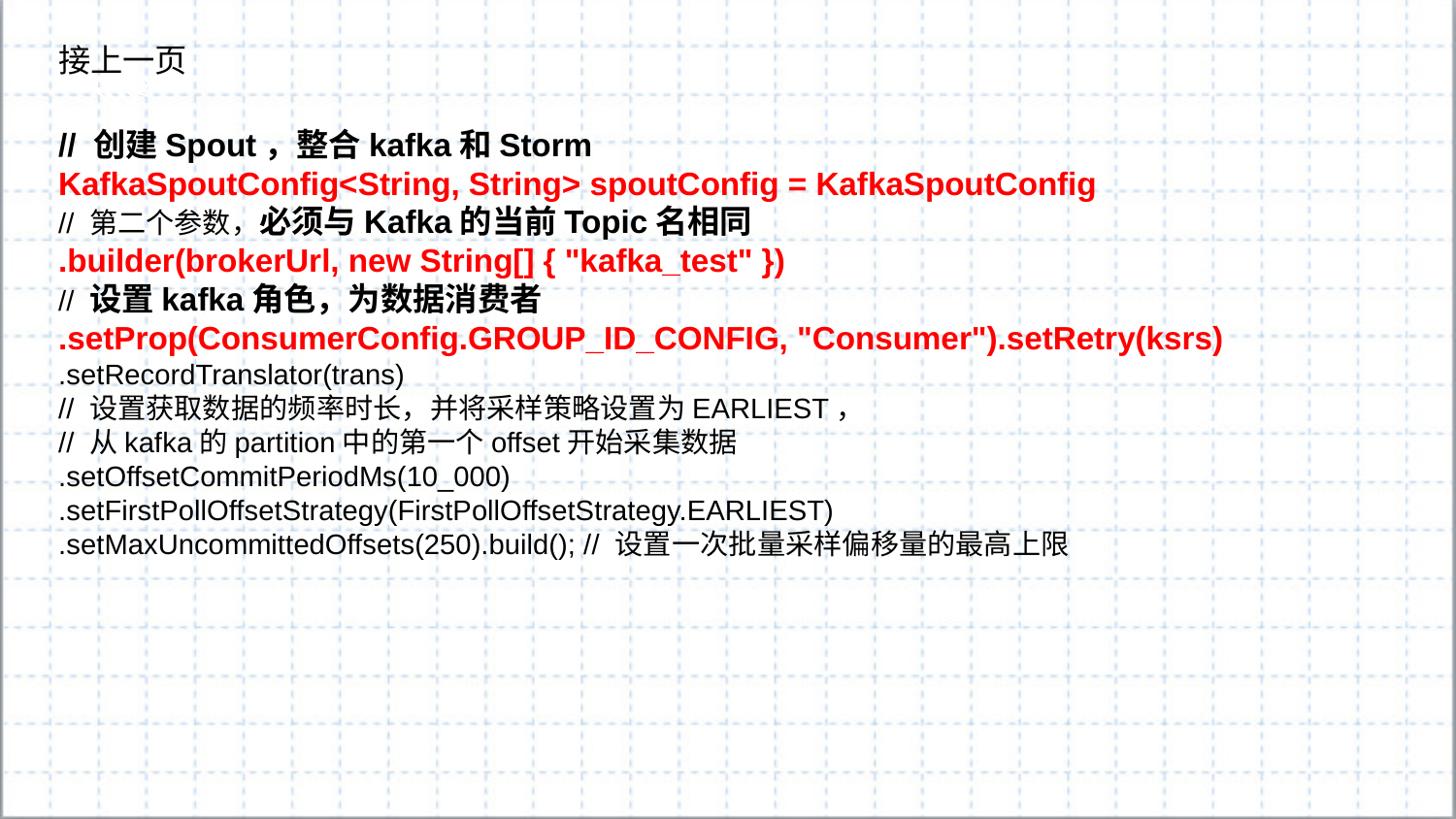

接上一页
// 创建Spout，整合kafka和Storm
KafkaSpoutConfig<String, String> spoutConfig = KafkaSpoutConfig
// 第二个参数，必须与Kafka的当前Topic名相同
.builder(brokerUrl, new String[] { "kafka_test" })
// 设置kafka角色，为数据消费者
.setProp(ConsumerConfig.GROUP_ID_CONFIG, "Consumer").setRetry(ksrs)
.setRecordTranslator(trans)
// 设置获取数据的频率时长，并将采样策略设置为EARLIEST，
// 从kafka的partition中的第一个offset开始采集数据
.setOffsetCommitPeriodMs(10_000)
.setFirstPollOffsetStrategy(FirstPollOffsetStrategy.EARLIEST)
.setMaxUncommittedOffsets(250).build(); // 设置一次批量采样偏移量的最高上限